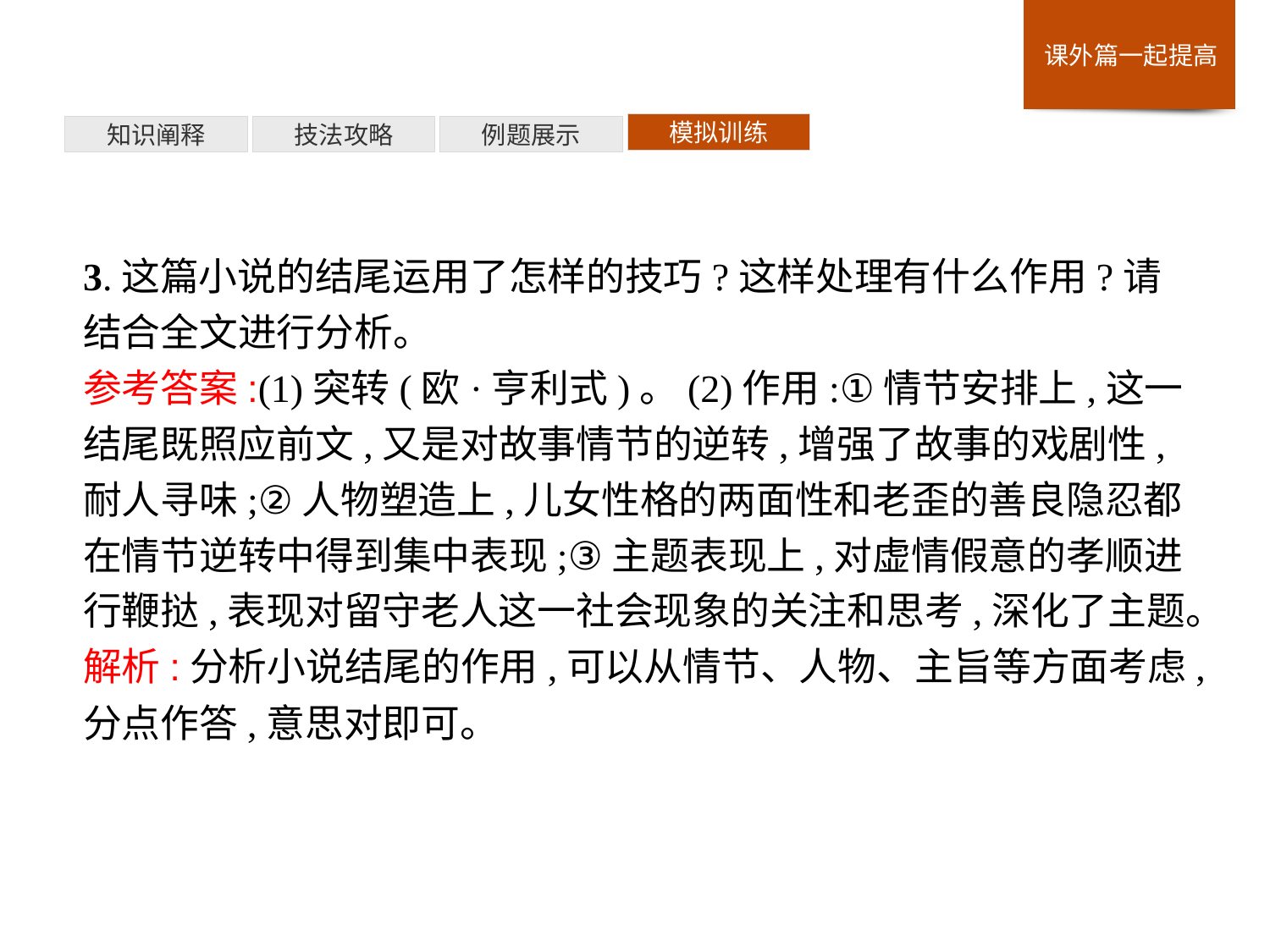

模拟训练
例题展示
技法攻略
知识阐释
3.这篇小说的结尾运用了怎样的技巧?这样处理有什么作用?请结合全文进行分析。
参考答案:(1)突转(欧·亨利式)。(2)作用:①情节安排上,这一结尾既照应前文,又是对故事情节的逆转,增强了故事的戏剧性,耐人寻味;②人物塑造上,儿女性格的两面性和老歪的善良隐忍都在情节逆转中得到集中表现;③主题表现上,对虚情假意的孝顺进行鞭挞,表现对留守老人这一社会现象的关注和思考,深化了主题。
解析:分析小说结尾的作用,可以从情节、人物、主旨等方面考虑,分点作答,意思对即可。